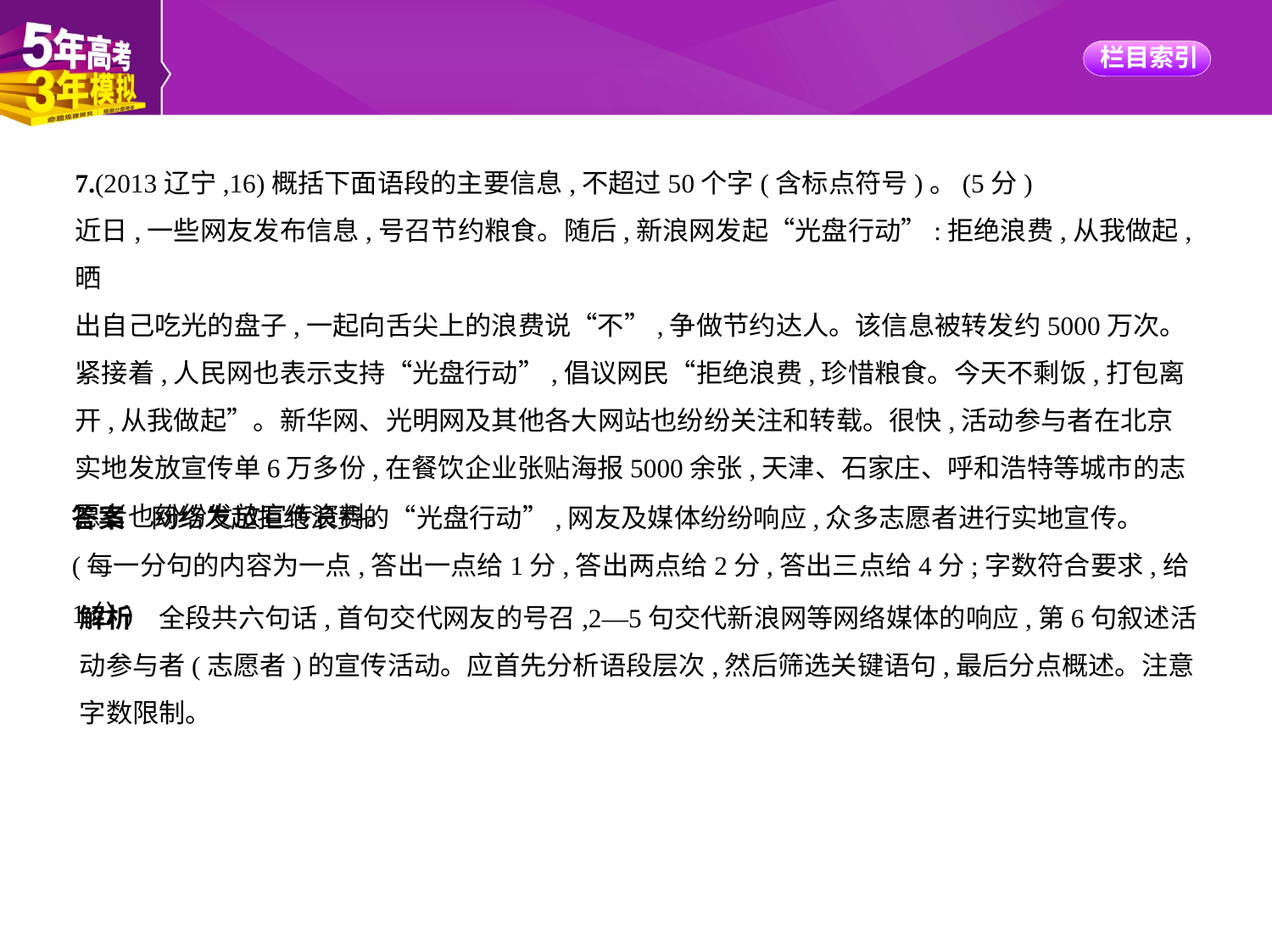

7.(2013辽宁,16)概括下面语段的主要信息,不超过50个字(含标点符号)。(5分)
近日,一些网友发布信息,号召节约粮食。随后,新浪网发起“光盘行动”:拒绝浪费,从我做起,晒
出自己吃光的盘子,一起向舌尖上的浪费说“不”,争做节约达人。该信息被转发约5000万次。
紧接着,人民网也表示支持“光盘行动”,倡议网民“拒绝浪费,珍惜粮食。今天不剩饭,打包离
开,从我做起”。新华网、光明网及其他各大网站也纷纷关注和转载。很快,活动参与者在北京
实地发放宣传单6万多份,在餐饮企业张贴海报5000余张,天津、石家庄、呼和浩特等城市的志
愿者也纷纷发放宣传资料。
答案　网络发起拒绝浪费的“光盘行动”,网友及媒体纷纷响应,众多志愿者进行实地宣传。
(每一分句的内容为一点,答出一点给1分,答出两点给2分,答出三点给4分;字数符合要求,给1分)
解析　全段共六句话,首句交代网友的号召,2—5句交代新浪网等网络媒体的响应,第6句叙述活
动参与者(志愿者)的宣传活动。应首先分析语段层次,然后筛选关键语句,最后分点概述。注意
字数限制。